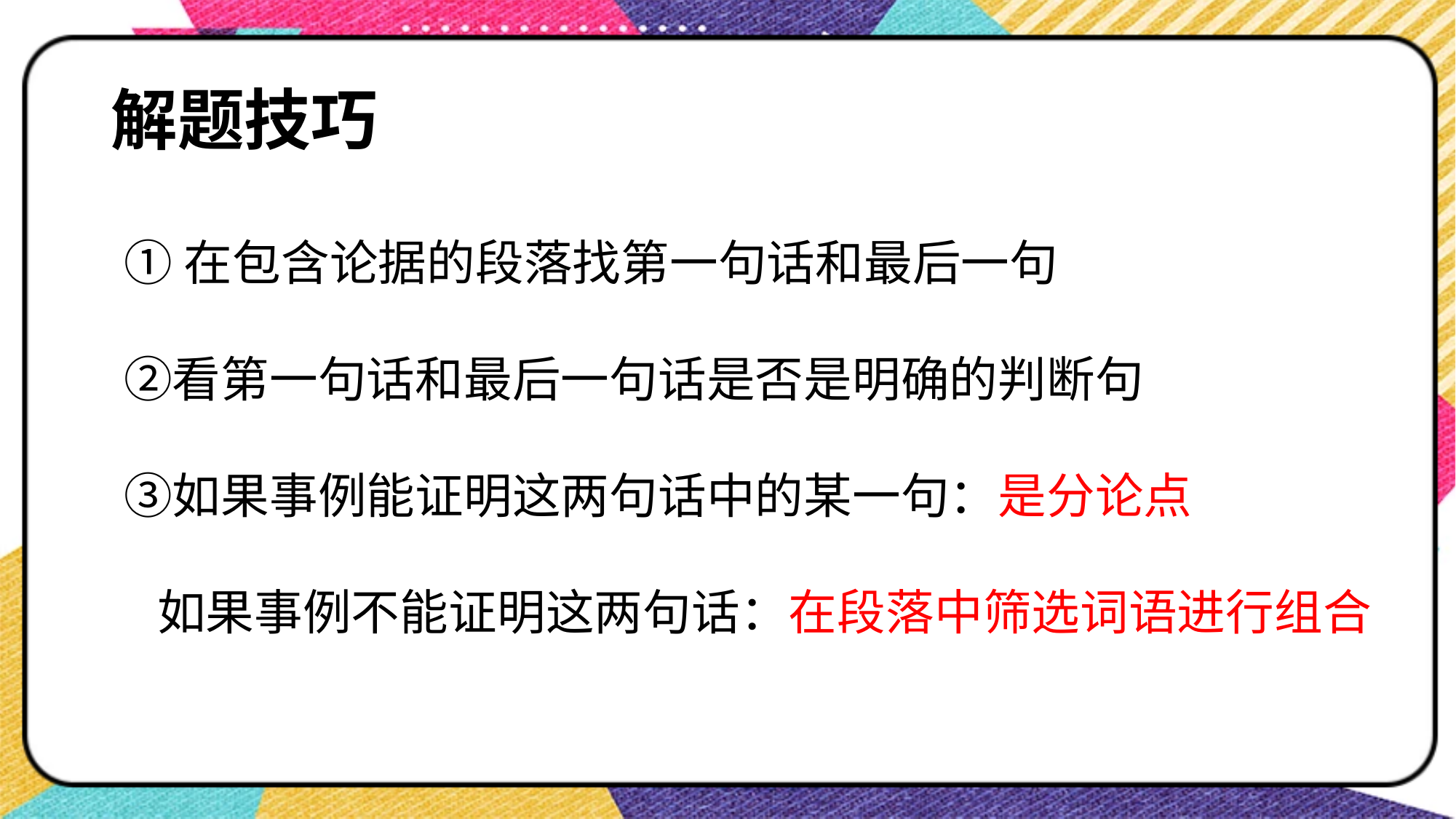

# 解题技巧
①在包含论据的段落找第一句话和最后一句
②看第一句话和最后一句话是否是明确的判断句
③如果事例能证明这两句话中的某一句：是分论点
  如果事例不能证明这两句话：在段落中筛选词语进行组合